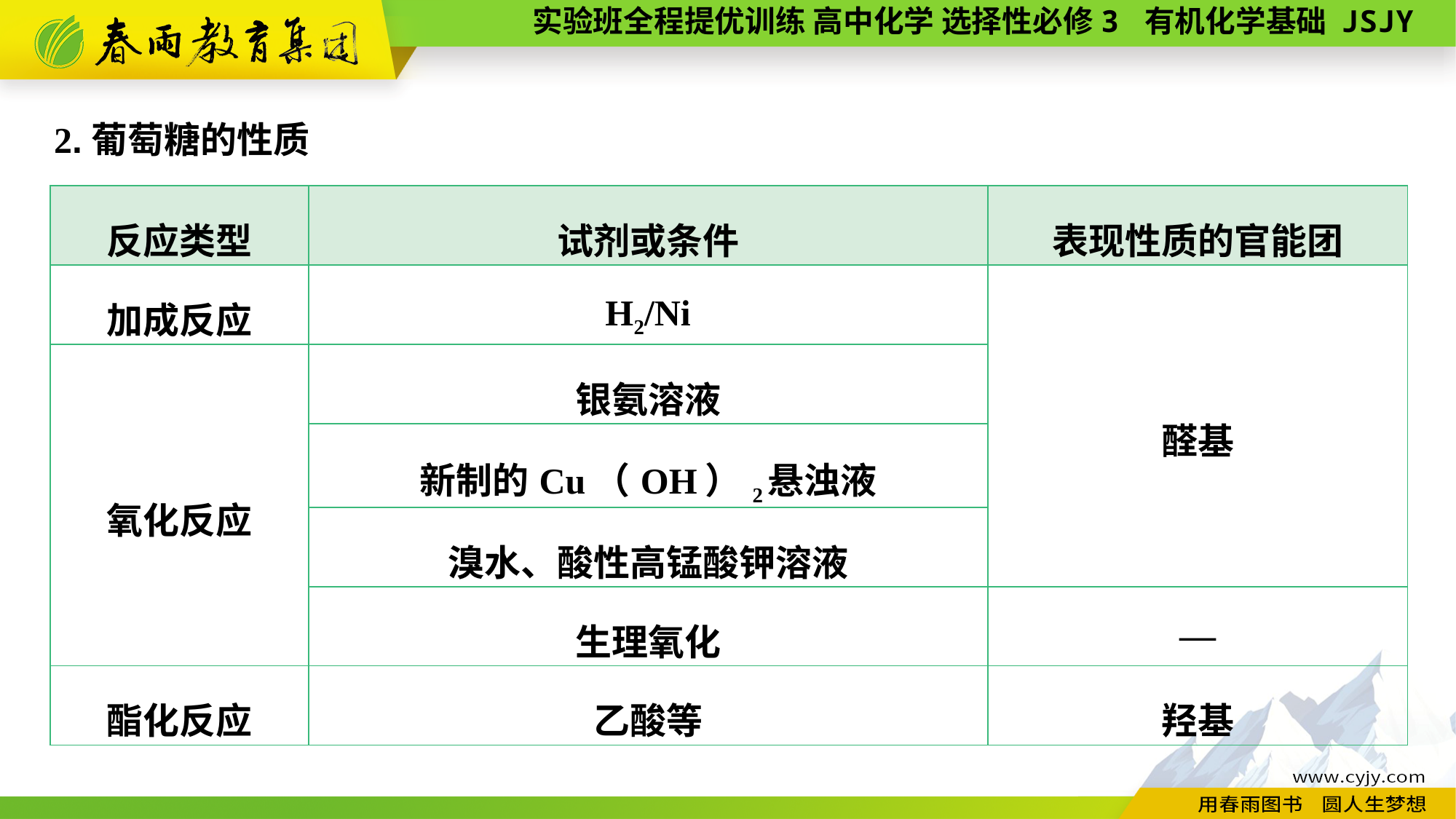

2.葡萄糖的性质
| 反应类型 | 试剂或条件 | 表现性质的官能团 |
| --- | --- | --- |
| 加成反应 | H2/Ni | 醛基 |
| 氧化反应 | 银氨溶液 |  |
|  | 新制的Cu（OH）2悬浊液 |  |
|  | 溴水、酸性高锰酸钾溶液 |  |
|  | 生理氧化 | — |
| 酯化反应 | 乙酸等 | 羟基 |